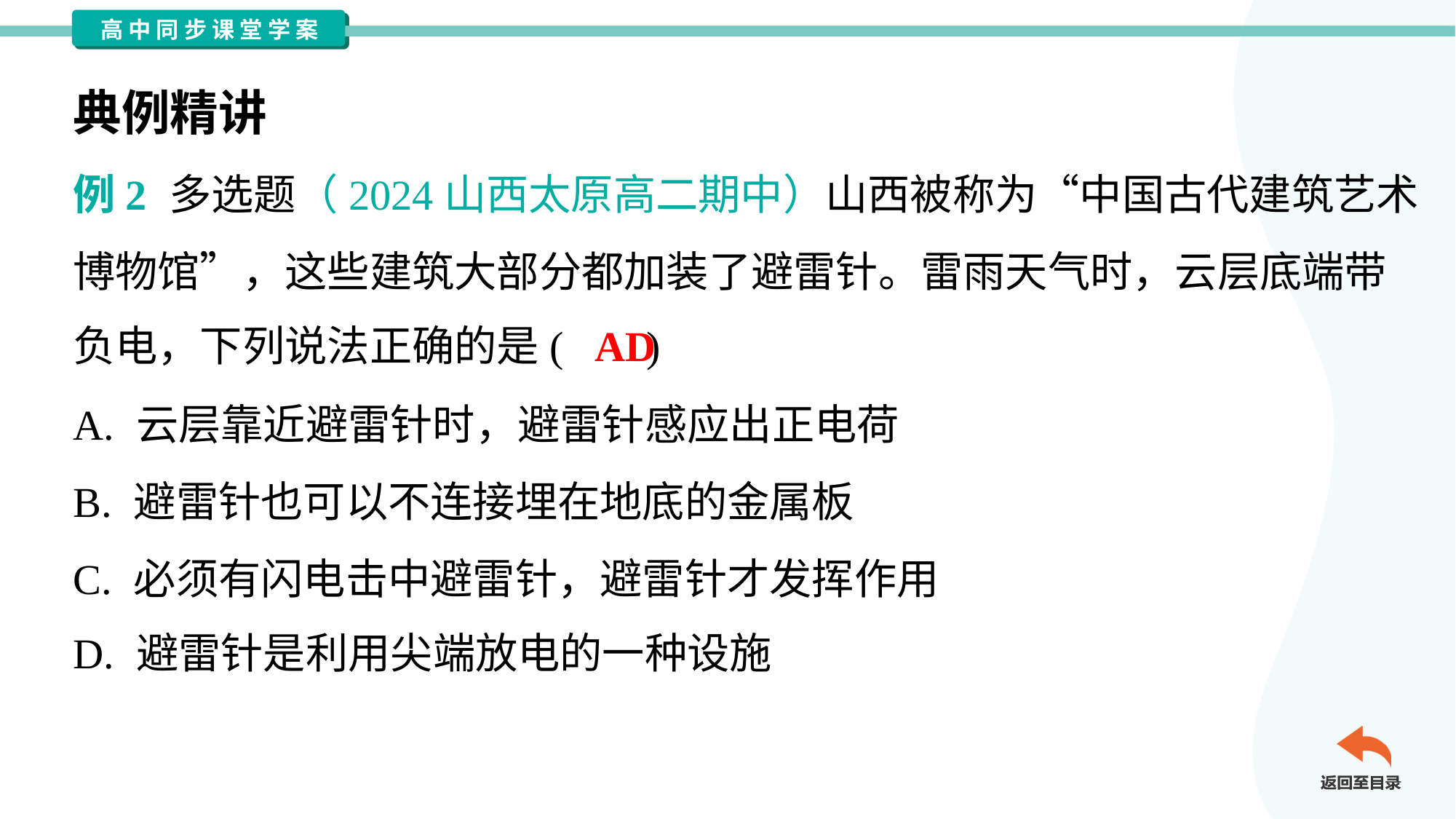

典例精讲
例2 多选题（2024山西太原高二期中）山西被称为“中国古代建筑艺术
博物馆”，这些建筑大部分都加装了避雷针。雷雨天气时，云层底端带
负电，下列说法正确的是(       )
AD
A. 云层靠近避雷针时，避雷针感应出正电荷
B. 避雷针也可以不连接埋在地底的金属板
C. 必须有闪电击中避雷针，避雷针才发挥作用
D. 避雷针是利用尖端放电的一种设施